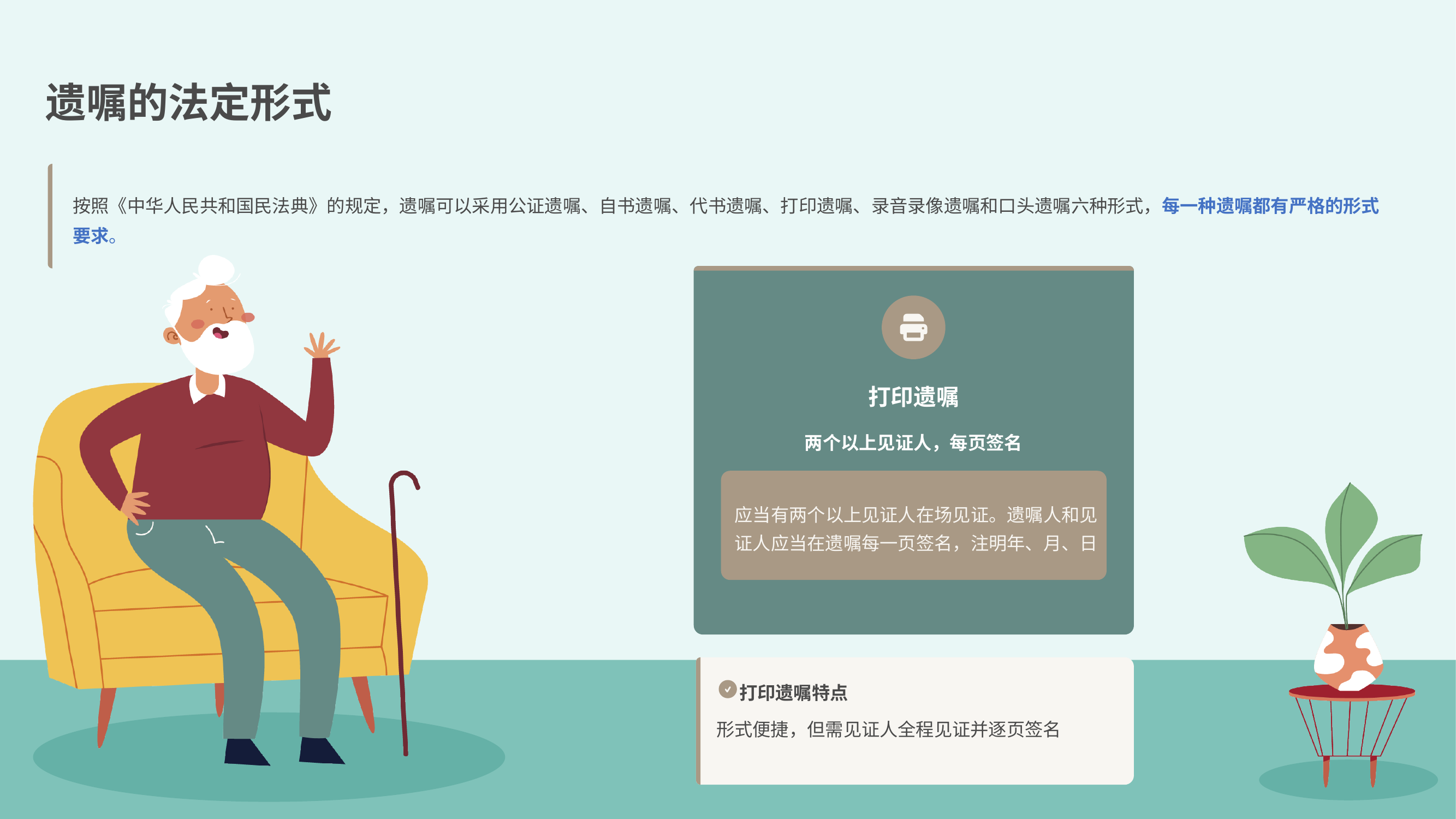

遗嘱的法定形式

按照《中华人民共和国民法典》的规定，遗嘱可以采用公证遗嘱、自书遗嘱、代书遗嘱、打印遗嘱、录音录像遗嘱和口头遗嘱六种形式，每一种遗嘱都有严格的形式要求。

打印遗嘱
两个以上见证人，每页签名

应当有两个以上见证人在场见证。遗嘱人和见证人应当在遗嘱每一页签名，注明年、月、日

打印遗嘱特点

形式便捷，但需见证人全程见证并逐页签名